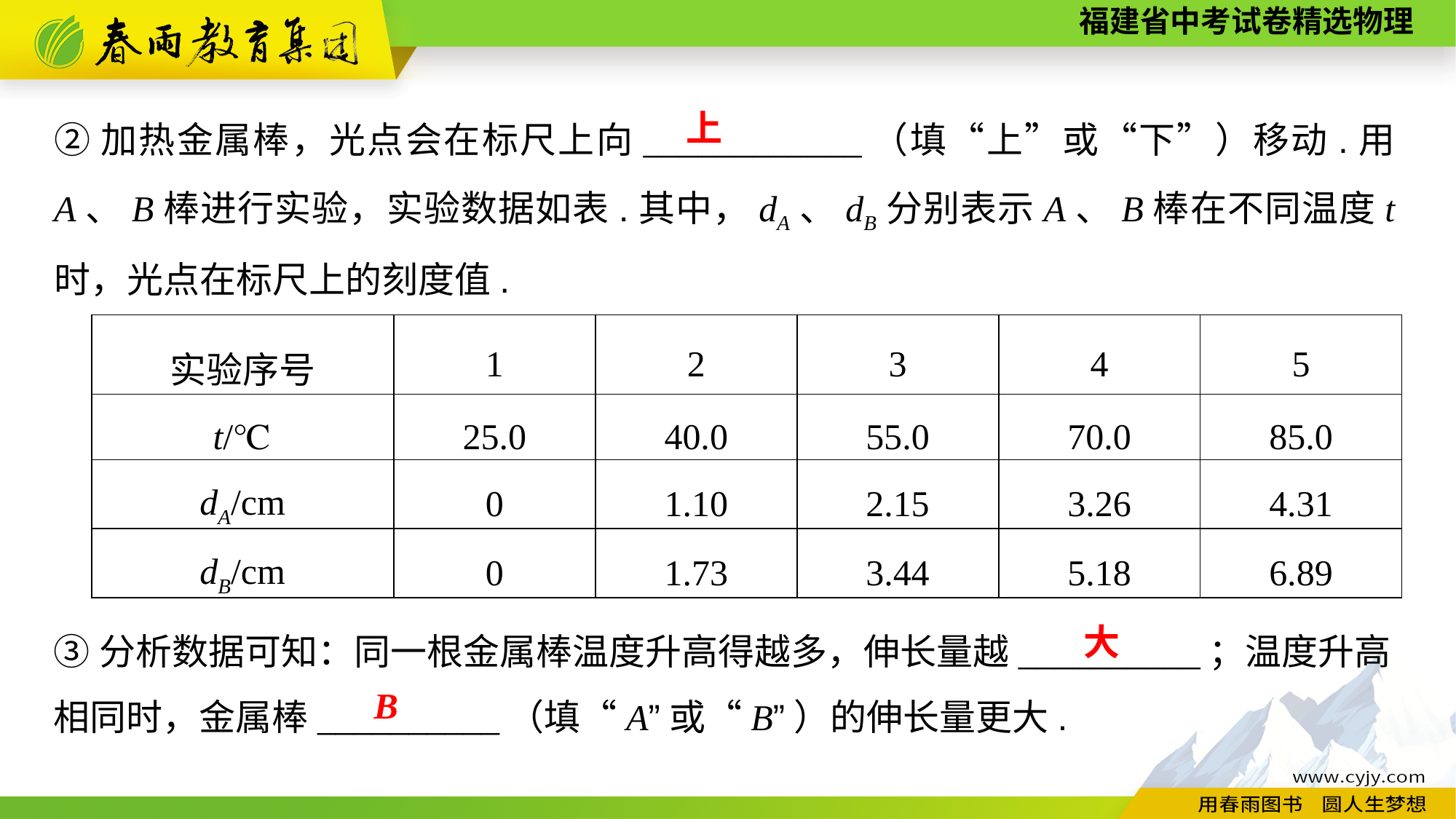

②加热金属棒，光点会在标尺上向____________（填“上”或“下”）移动.用A、B棒进行实验，实验数据如表.其中，dA、dB分别表示A、B棒在不同温度t时，光点在标尺上的刻度值.
上
| 实验序号 | 1 | 2 | 3 | 4 | 5 |
| --- | --- | --- | --- | --- | --- |
| t/℃ | 25.0 | 40.0 | 55.0 | 70.0 | 85.0 |
| dA/cm | 0 | 1.10 | 2.15 | 3.26 | 4.31 |
| dB/cm | 0 | 1.73 | 3.44 | 5.18 | 6.89 |
③分析数据可知：同一根金属棒温度升高得越多，伸长量越__________；温度升高相同时，金属棒__________（填“A”或“B”）的伸长量更大.
大
B